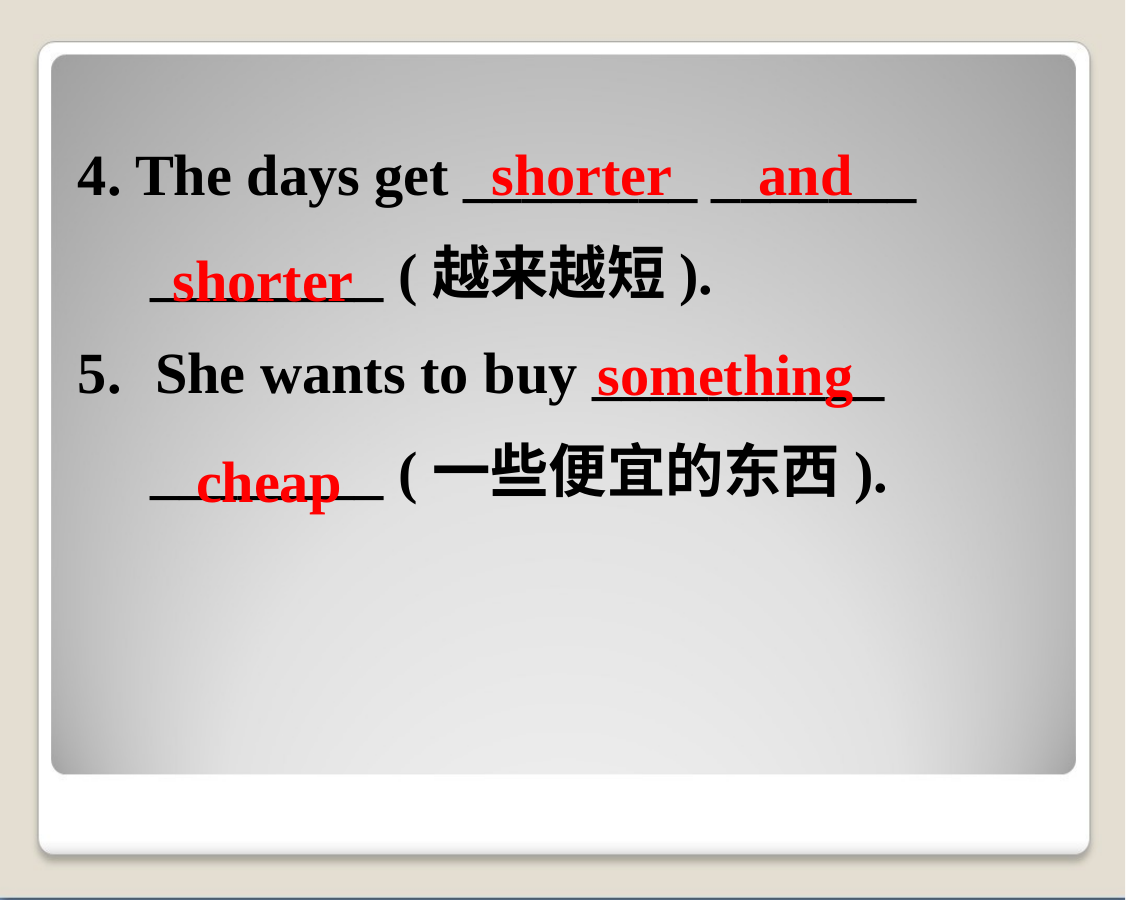

4. The days get ________ _______
     ________ (越来越短).
She wants to buy __________
     ________ (一些便宜的东西).
shorter      and
shorter
something
cheap